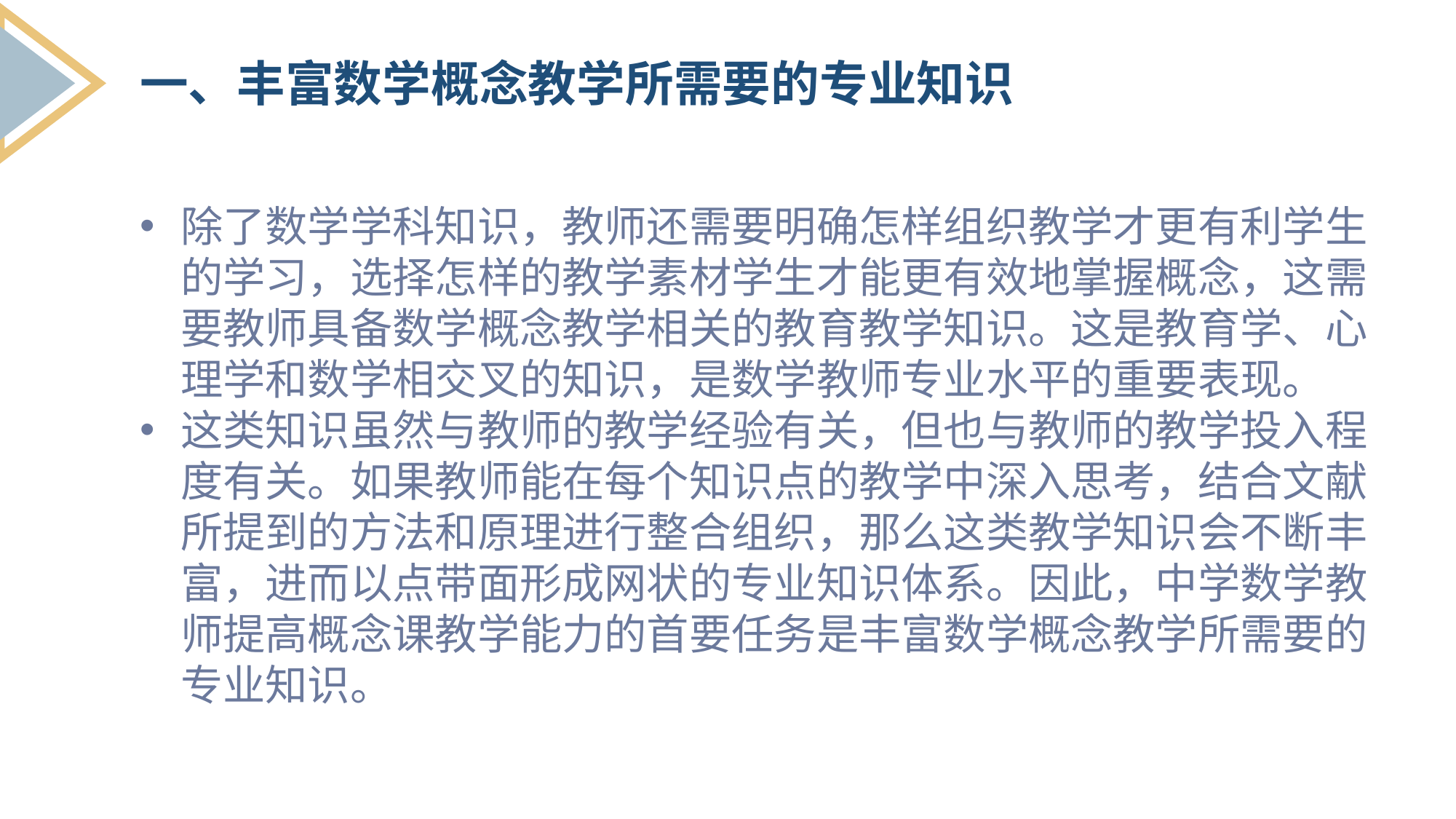

一、丰富数学概念教学所需要的专业知识
除了数学学科知识，教师还需要明确怎样组织教学才更有利学生的学习，选择怎样的教学素材学生才能更有效地掌握概念，这需要教师具备数学概念教学相关的教育教学知识。这是教育学、心理学和数学相交叉的知识，是数学教师专业水平的重要表现。
这类知识虽然与教师的教学经验有关，但也与教师的教学投入程度有关。如果教师能在每个知识点的教学中深入思考，结合文献所提到的方法和原理进行整合组织，那么这类教学知识会不断丰富，进而以点带面形成网状的专业知识体系。因此，中学数学教师提高概念课教学能力的首要任务是丰富数学概念教学所需要的专业知识。